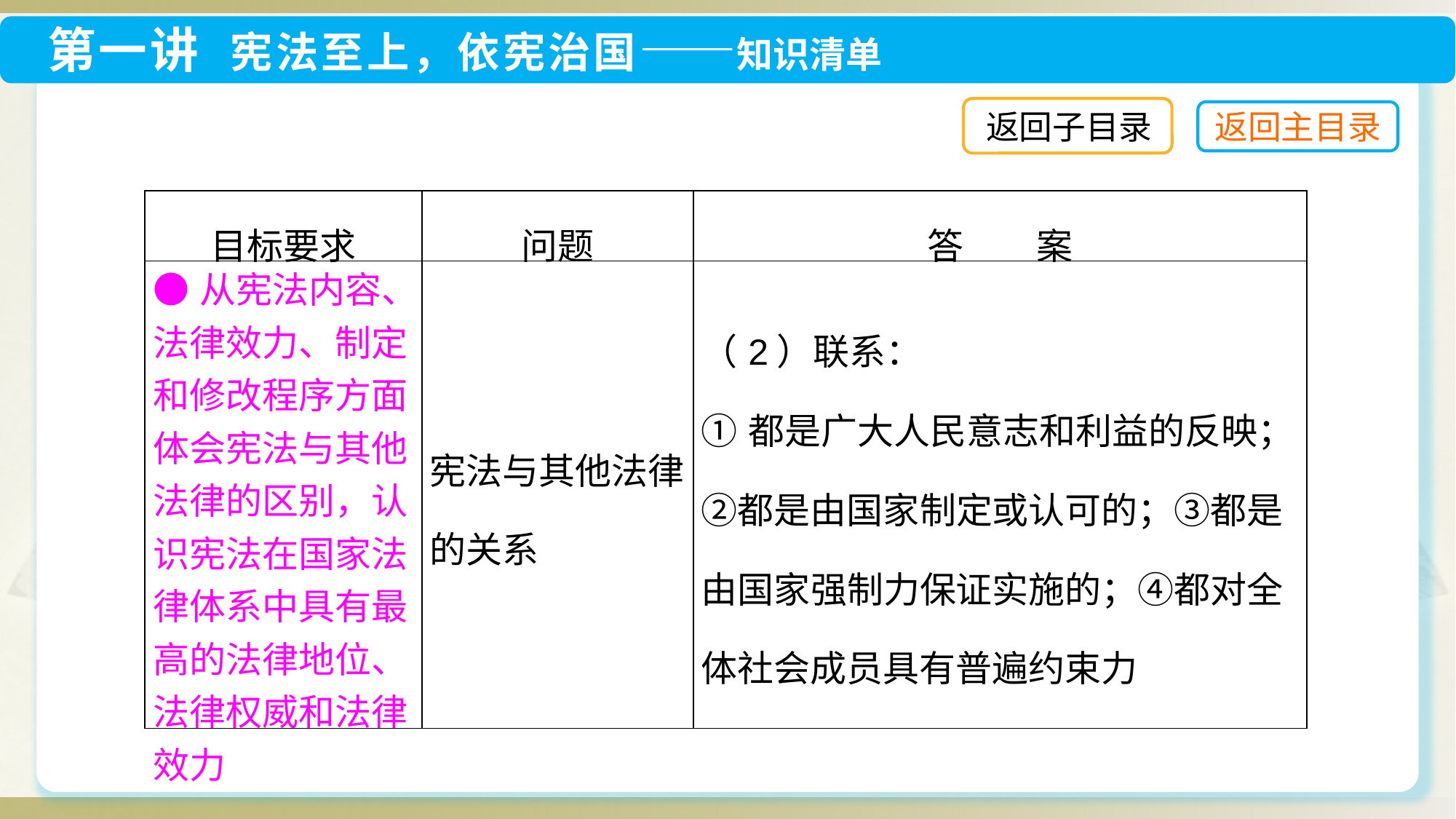

返回子目录
| 目标要求 | 问题 | 答　　案 |
| --- | --- | --- |
| ●从宪法内容、法律效力、制定和修改程序方面体会宪法与其他法律的区别，认识宪法在国家法律体系中具有最高的法律地位、法律权威和法律效力 | 宪法与其他法律的关系 | （2）联系： ①都是广大人民意志和利益的反映；②都是由国家制定或认可的；③都是由国家强制力保证实施的；④都对全体社会成员具有普遍约束力 |